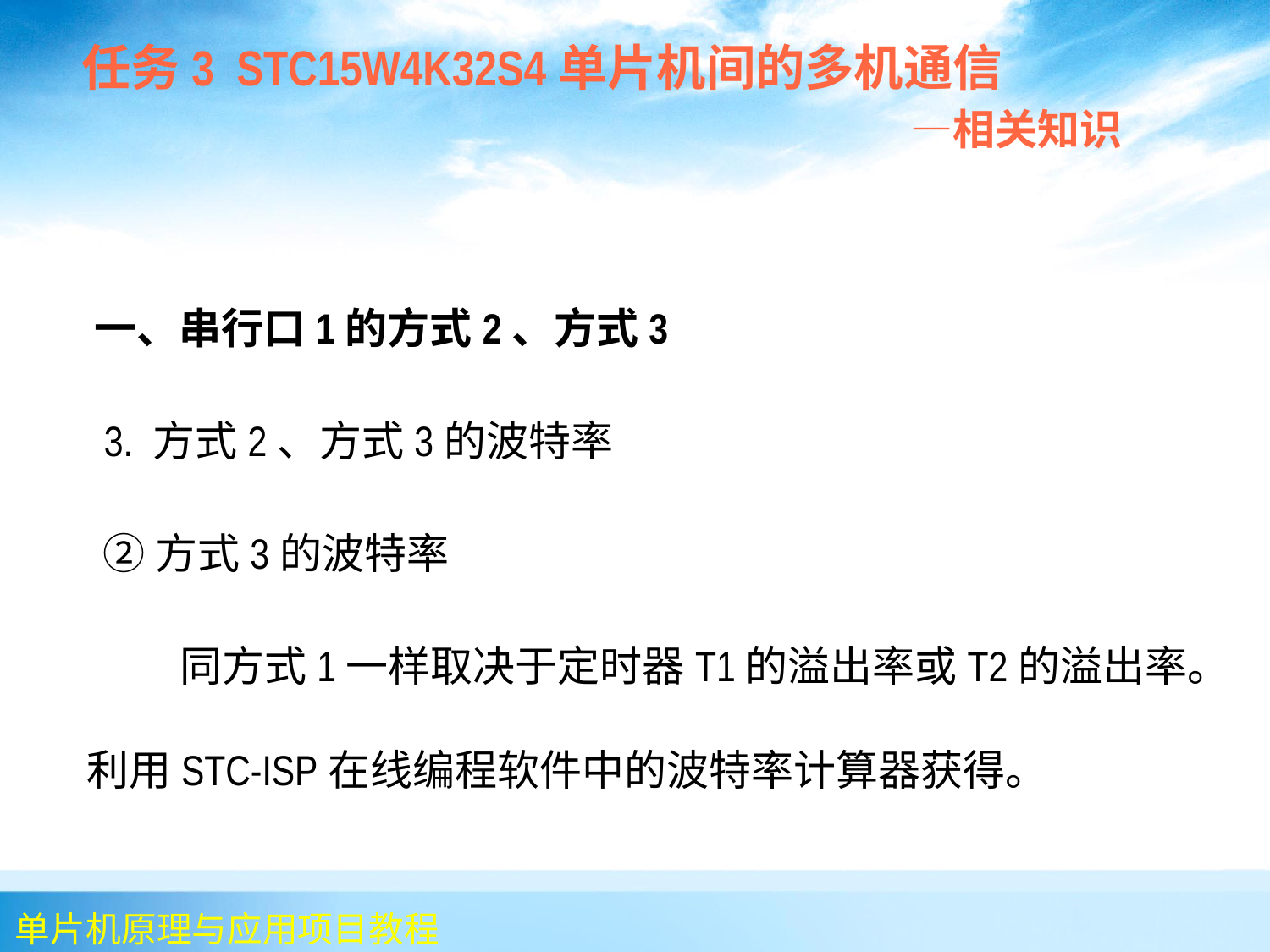

一、串行口1的方式2、方式3
      3. 方式2、方式3的波特率
      ②方式3的波特率
             同方式1一样取决于定时器T1的溢出率或T2的溢出率。利用STC-ISP在线编程软件中的波特率计算器获得。
   任务3  STC15W4K32S4单片机间的多机通信
                                                                              —相关知识